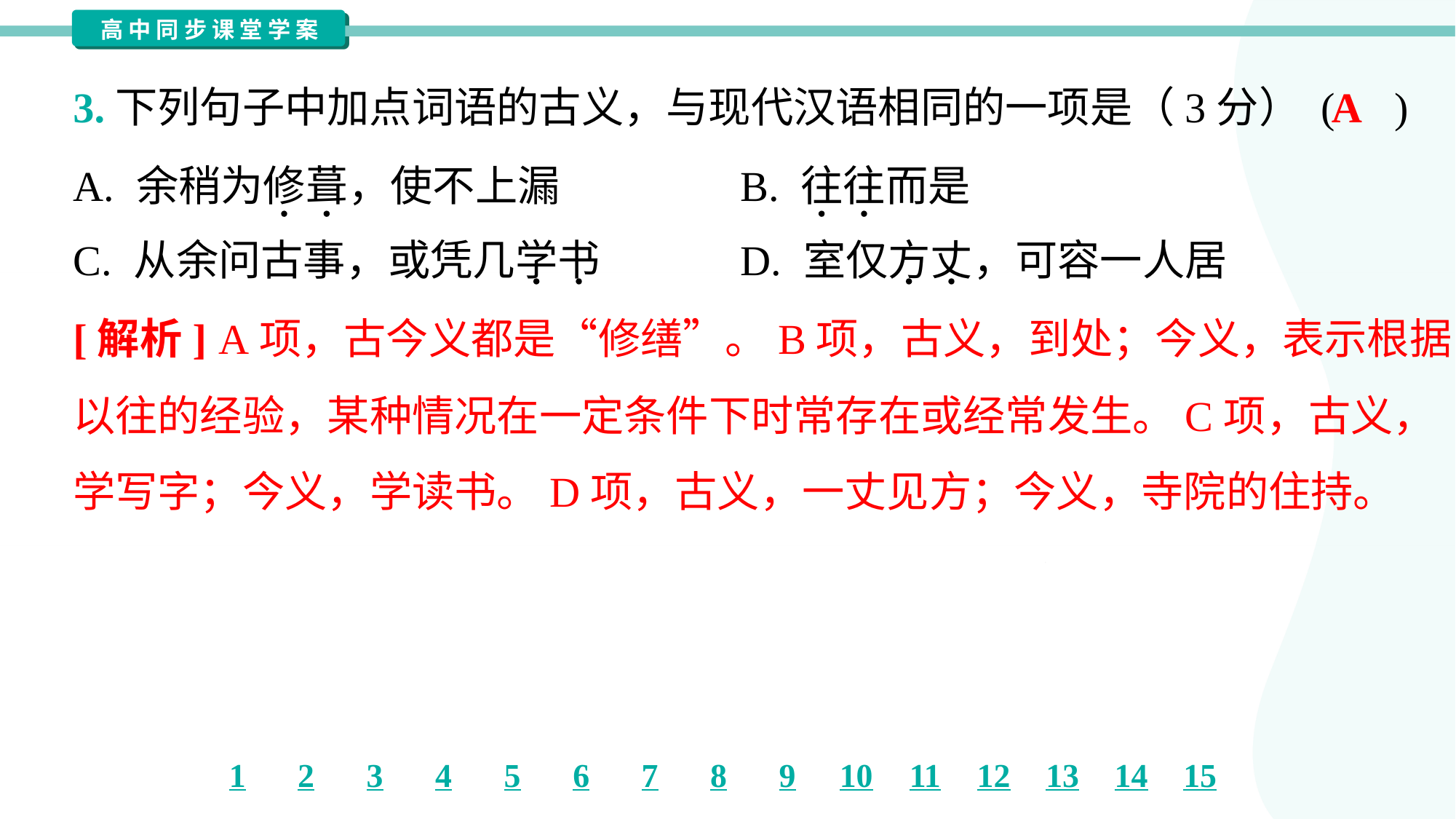

A
3.下列句子中加点词语的古义，与现代汉语相同的一项是（3分） (     )
A. 余稍为修葺，使不上漏	B. 往往而是
C. 从余问古事，或凭几学书	D. 室仅方丈，可容一人居

[解析] A项，古今义都是“修缮”。B项，古义，到处；今义，表示根据
以往的经验，某种情况在一定条件下时常存在或经常发生。C项，古义，
学写字；今义，学读书。D项，古义，一丈见方；今义，寺院的住持。